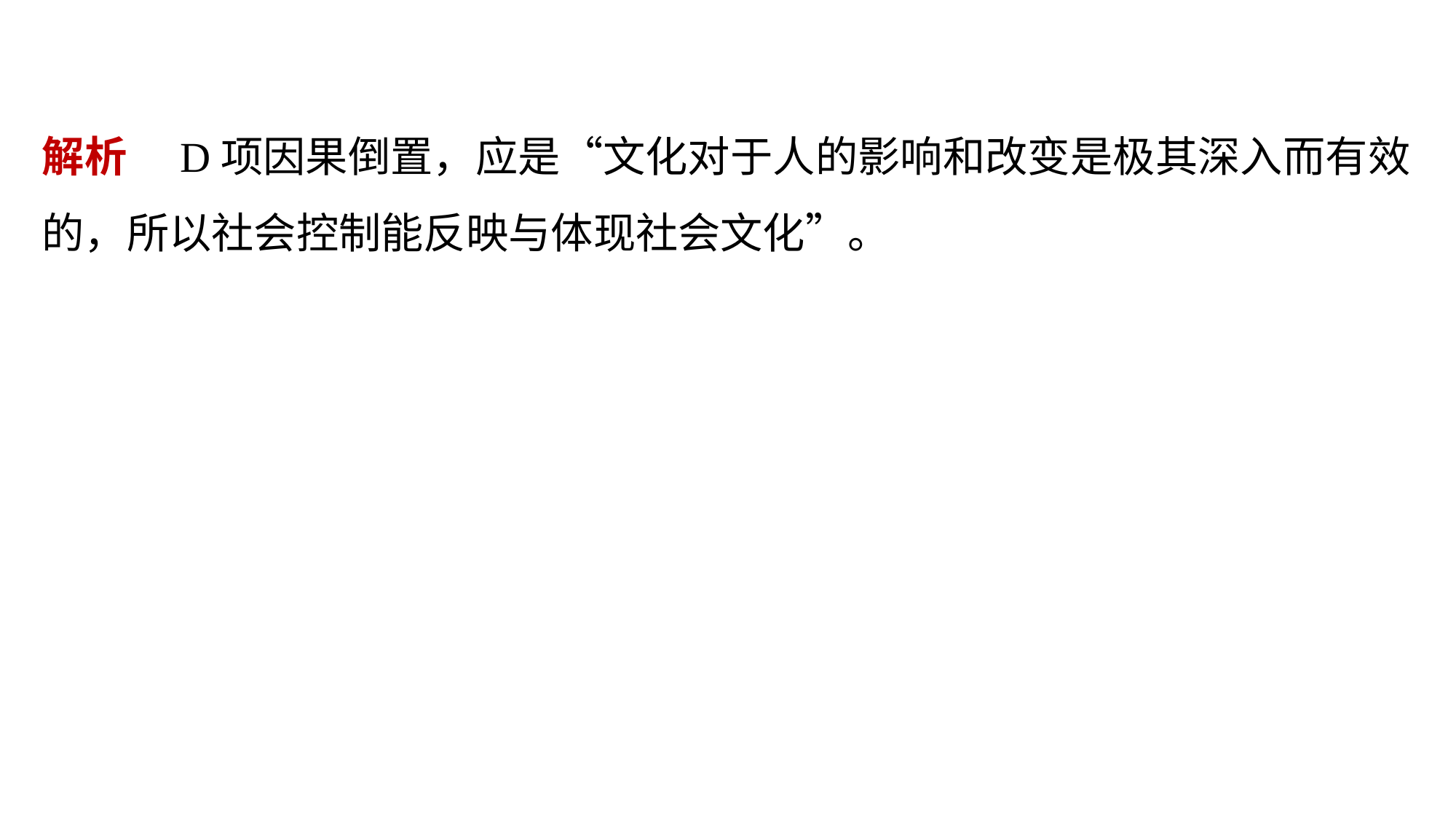

解析　D项因果倒置，应是“文化对于人的影响和改变是极其深入而有效的，所以社会控制能反映与体现社会文化”。